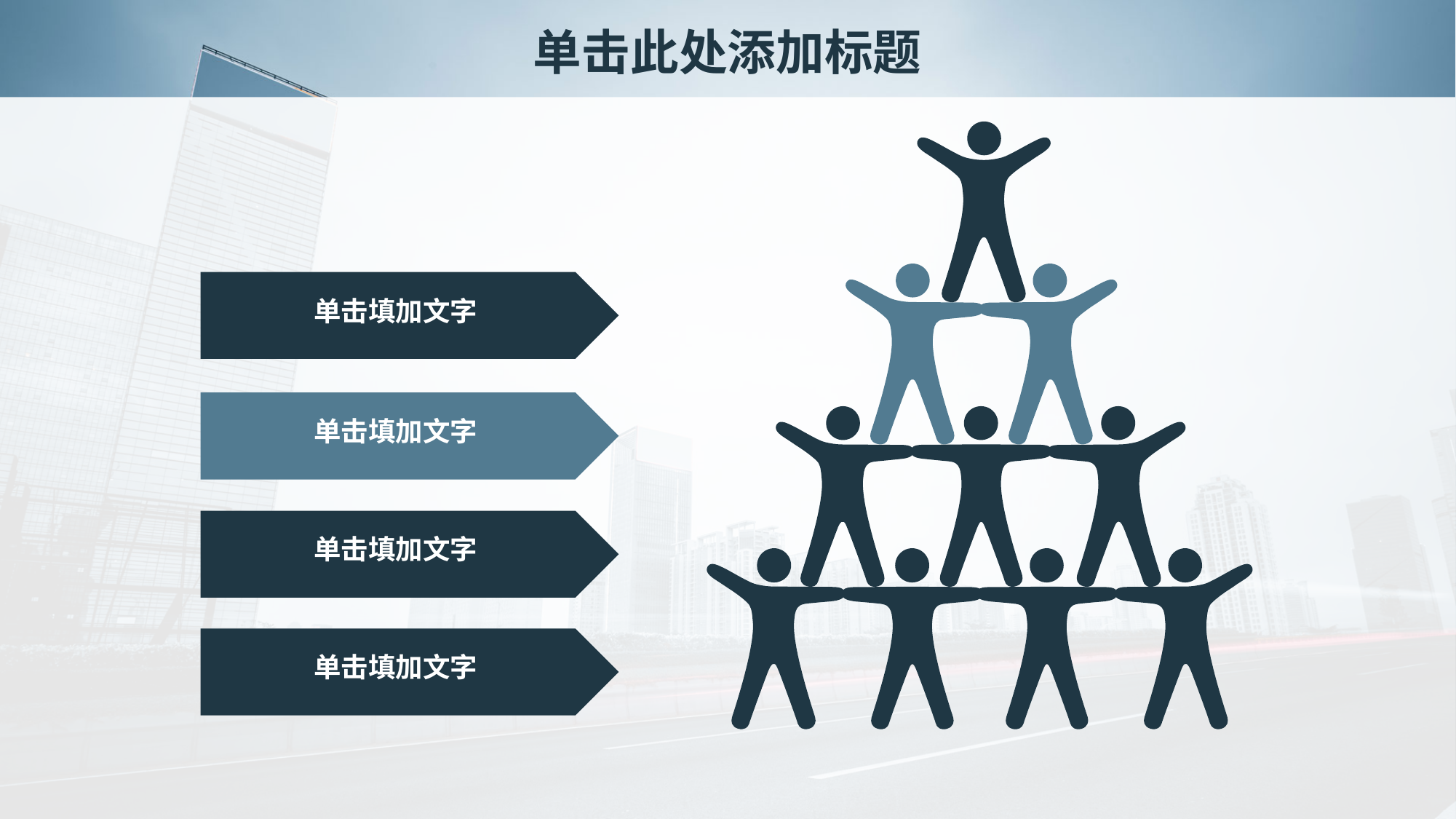

# 单击此处添加标题

单击填加文字

单击填加文字

单击填加文字

单击填加文字